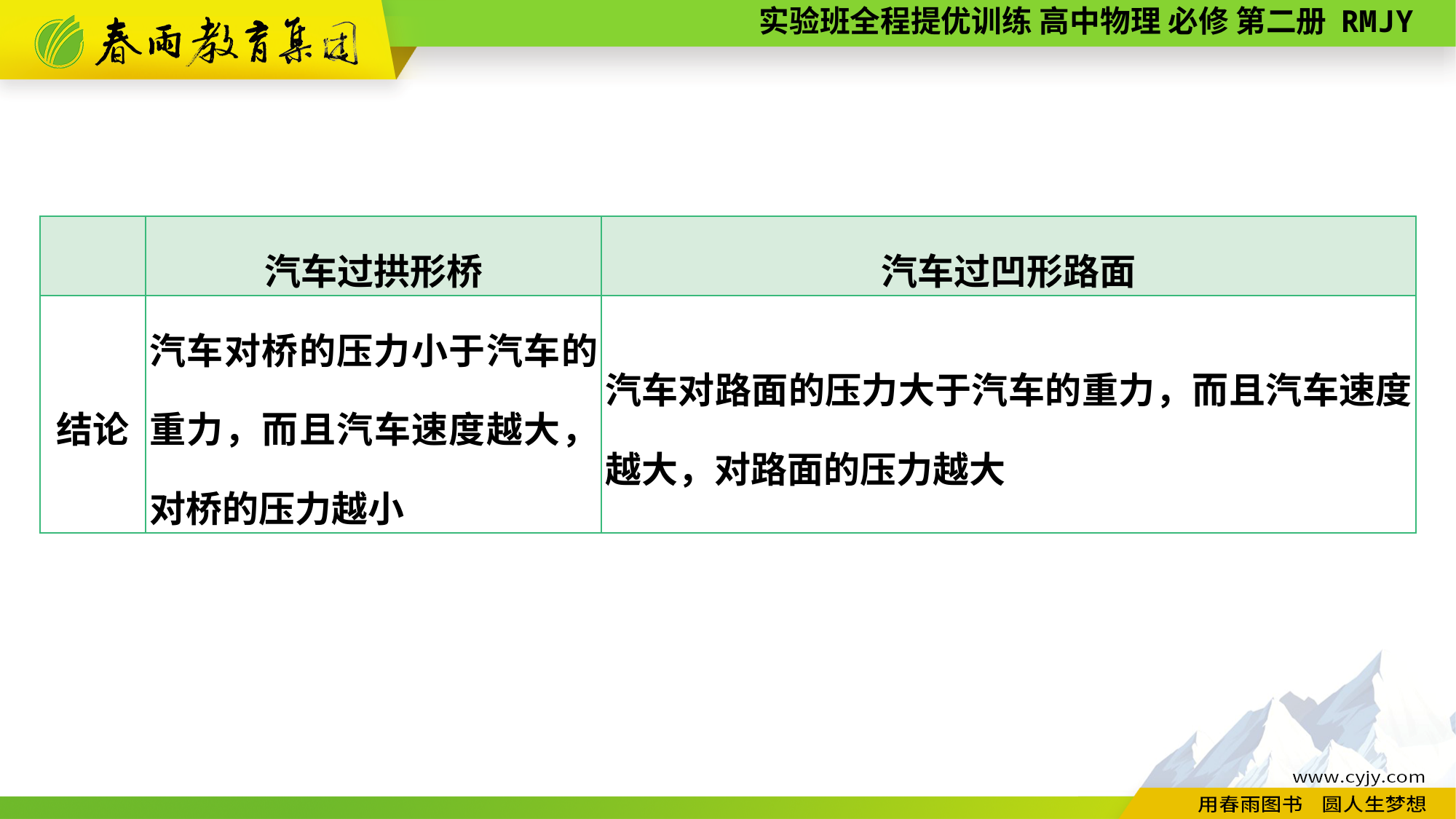

|  | 汽车过拱形桥 | 汽车过凹形路面 |
| --- | --- | --- |
| 结论 | 汽车对桥的压力小于汽车的重力，而且汽车速度越大，对桥的压力越小 | 汽车对路面的压力大于汽车的重力，而且汽车速度越大，对路面的压力越大 |